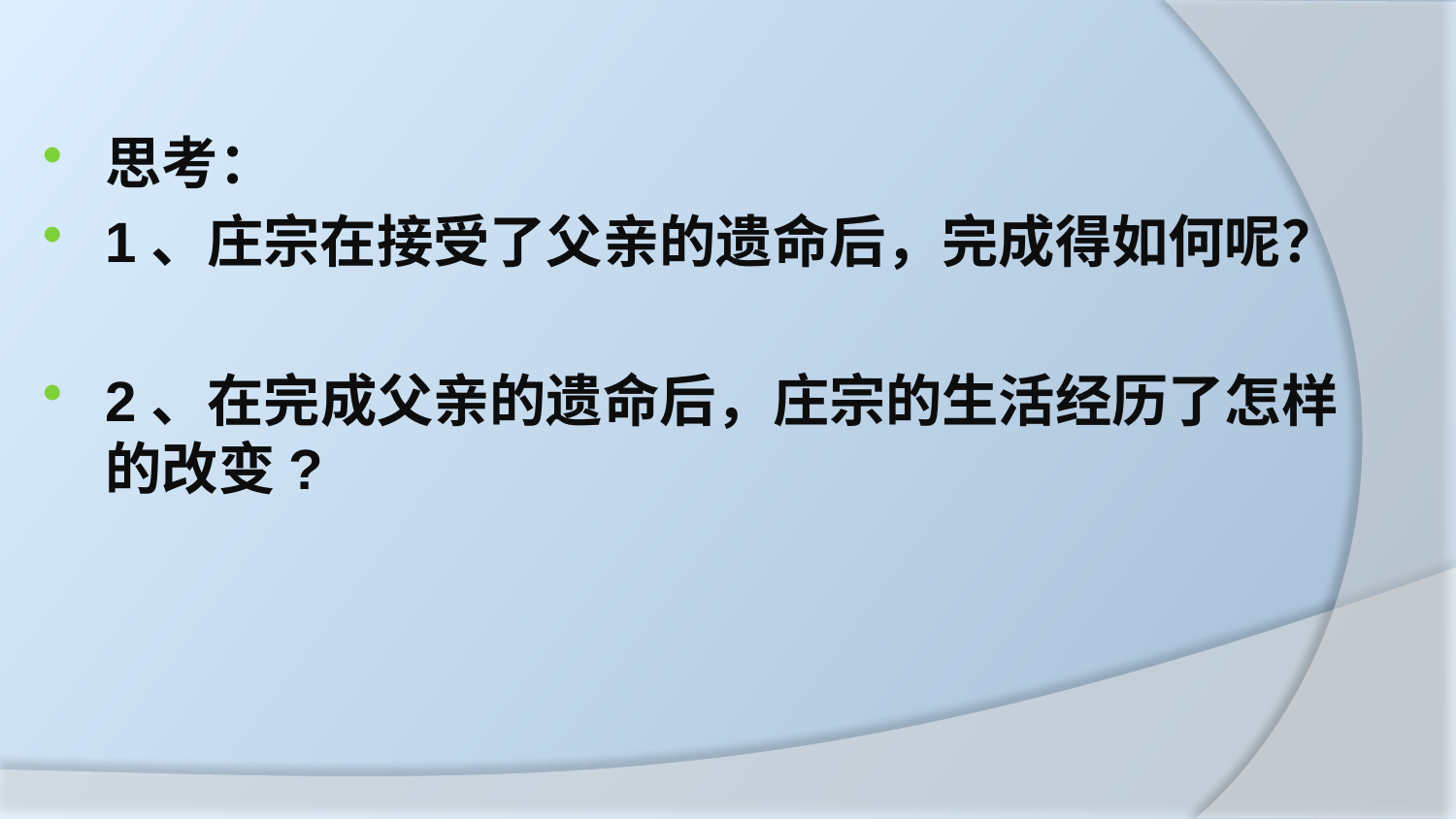

思考：
1、庄宗在接受了父亲的遗命后，完成得如何呢？

2、在完成父亲的遗命后，庄宗的生活经历了怎样的改变?